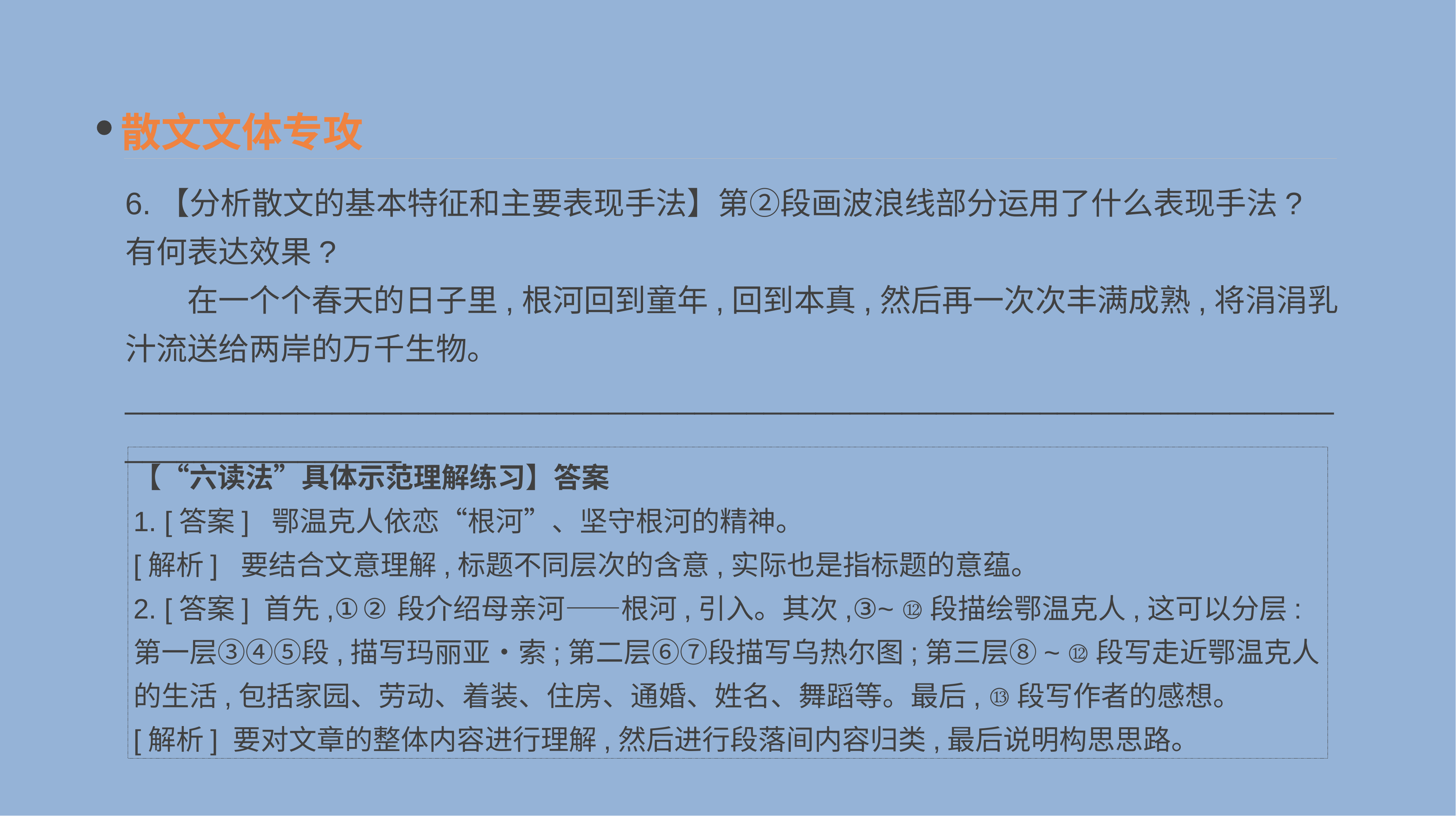

散文文体专攻

6.【分析散文的基本特征和主要表现手法】第②段画波浪线部分运用了什么表现手法?有何表达效果?
　　在一个个春天的日子里,根河回到童年,回到本真,然后再一次次丰满成熟,将涓涓乳汁流送给两岸的万千生物。
______________________________________________________________________________________
【“六读法”具体示范理解练习】答案
1. [答案]  鄂温克人依恋“根河”、坚守根河的精神。
[解析]  要结合文意理解,标题不同层次的含意,实际也是指标题的意蕴。
2. [答案] 首先,①②段介绍母亲河——根河,引入。其次,③~ ⑫段描绘鄂温克人,这可以分层:第一层③④⑤段,描写玛丽亚•索;第二层⑥⑦段描写乌热尔图;第三层⑧~ ⑫段写走近鄂温克人的生活,包括家园、劳动、着装、住房、通婚、姓名、舞蹈等。最后, ⑬段写作者的感想。
[解析] 要对文章的整体内容进行理解,然后进行段落间内容归类,最后说明构思思路。